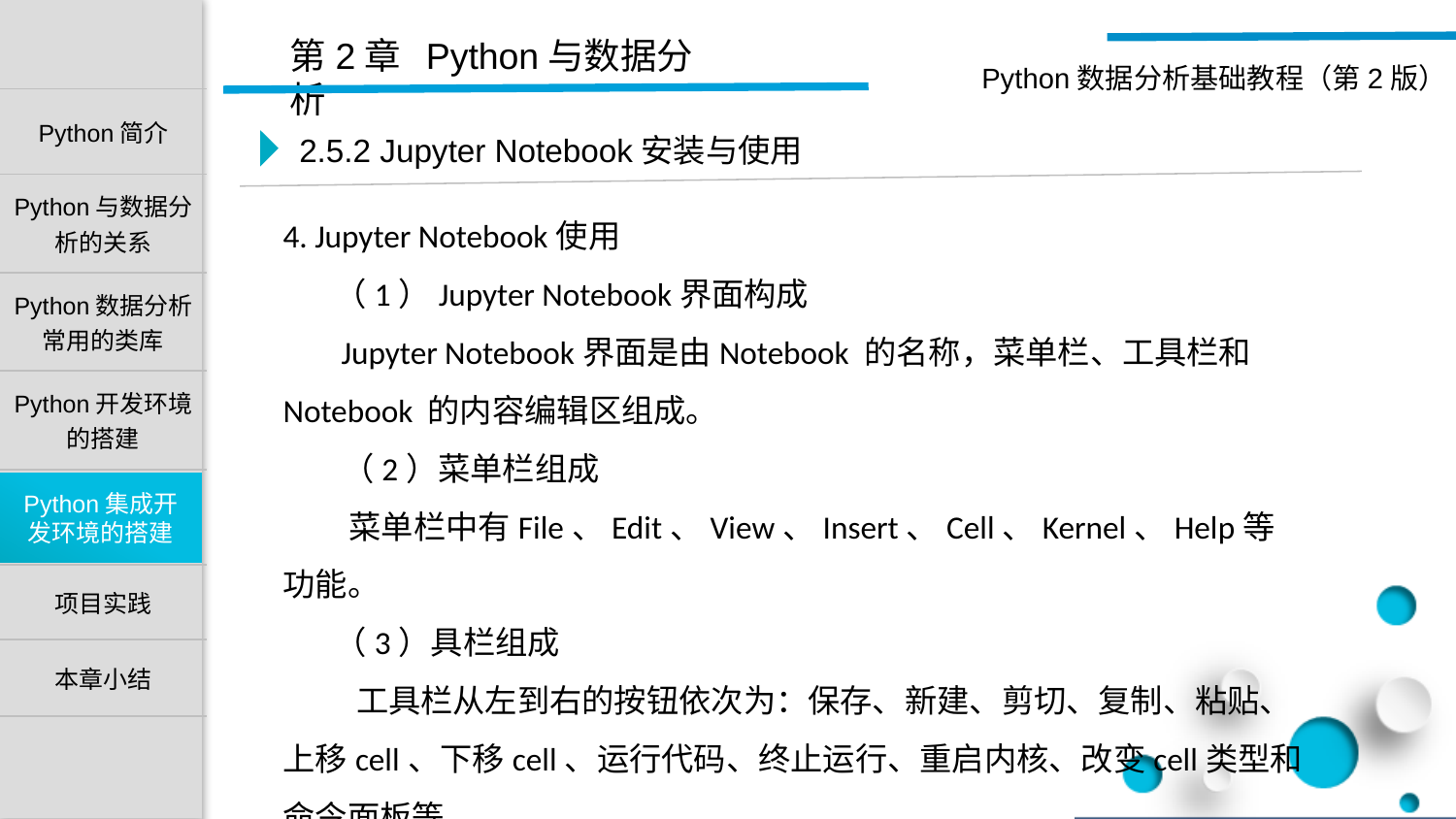

2.5.2 Jupyter Notebook安装与使用

4. Jupyter Notebook使用
      （1）Jupyter Notebook界面构成
        Jupyter Notebook界面是由Notebook 的名称，菜单栏、工具栏和Notebook 的内容编辑区组成。
       （2）菜单栏组成
        菜单栏中有File、Edit、View、Insert、Cell、Kernel、Help等功能。
      （3）具栏组成
         工具栏从左到右的按钮依次为：保存、新建、剪切、复制、粘贴、上移cell、下移cell、运行代码、终止运行、重启内核、改变cell类型和命令面板等。